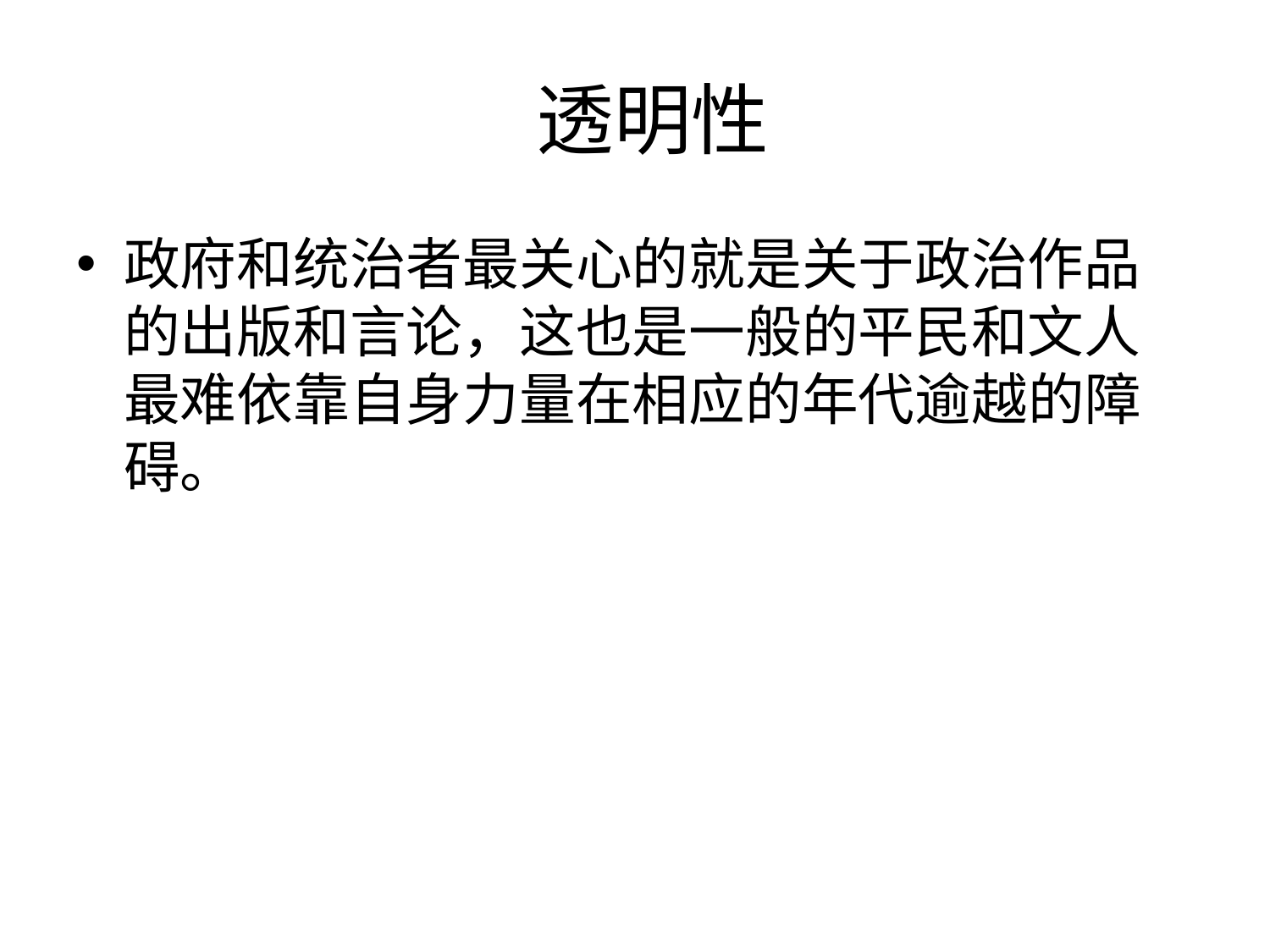

# 透明性
政府和统治者最关心的就是关于政治作品的出版和言论，这也是一般的平民和文人最难依靠自身力量在相应的年代逾越的障碍。